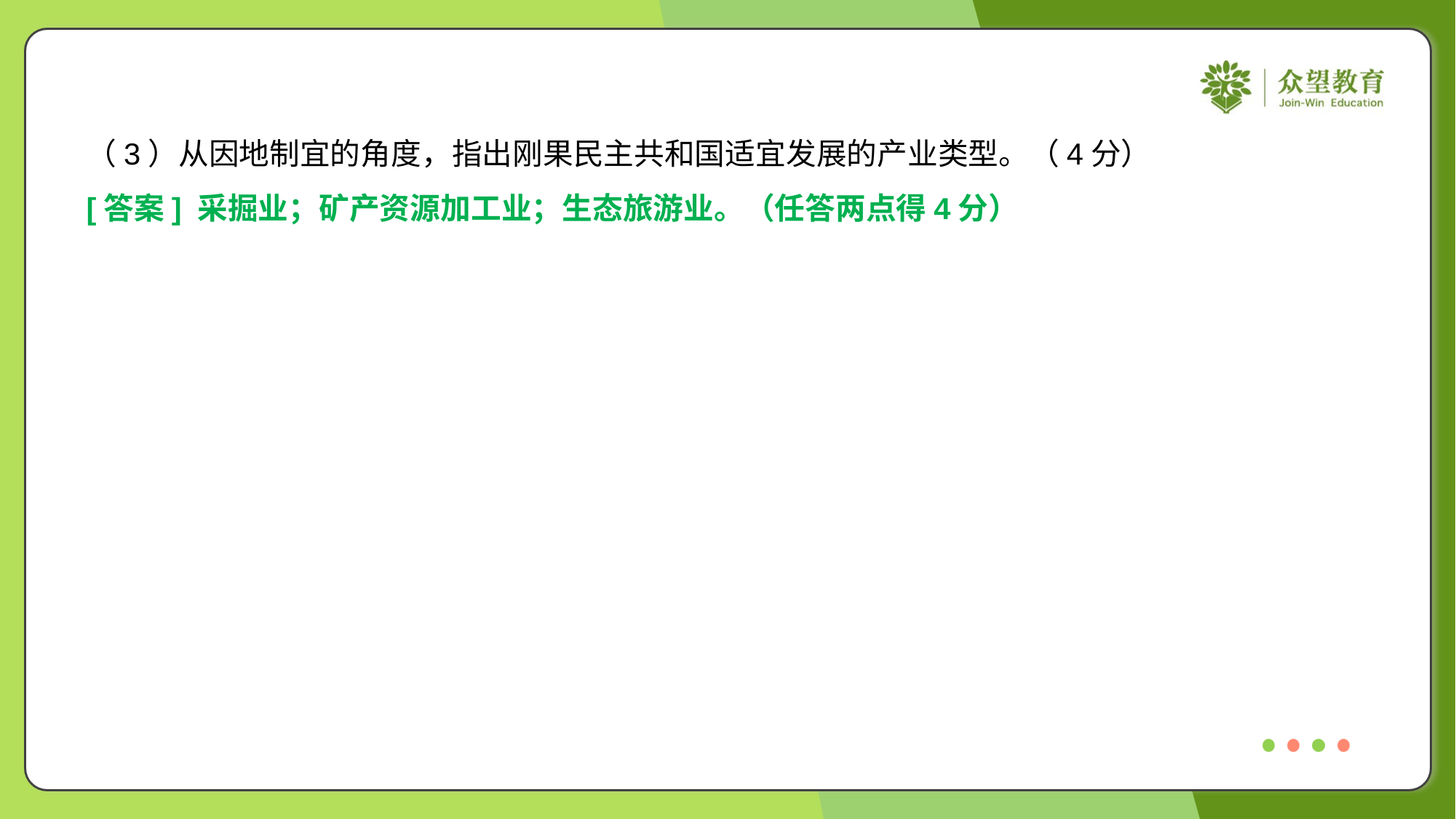

（3）从因地制宜的角度，指出刚果民主共和国适宜发展的产业类型。（4分）
[答案] 采掘业；矿产资源加工业；生态旅游业。（任答两点得4分）